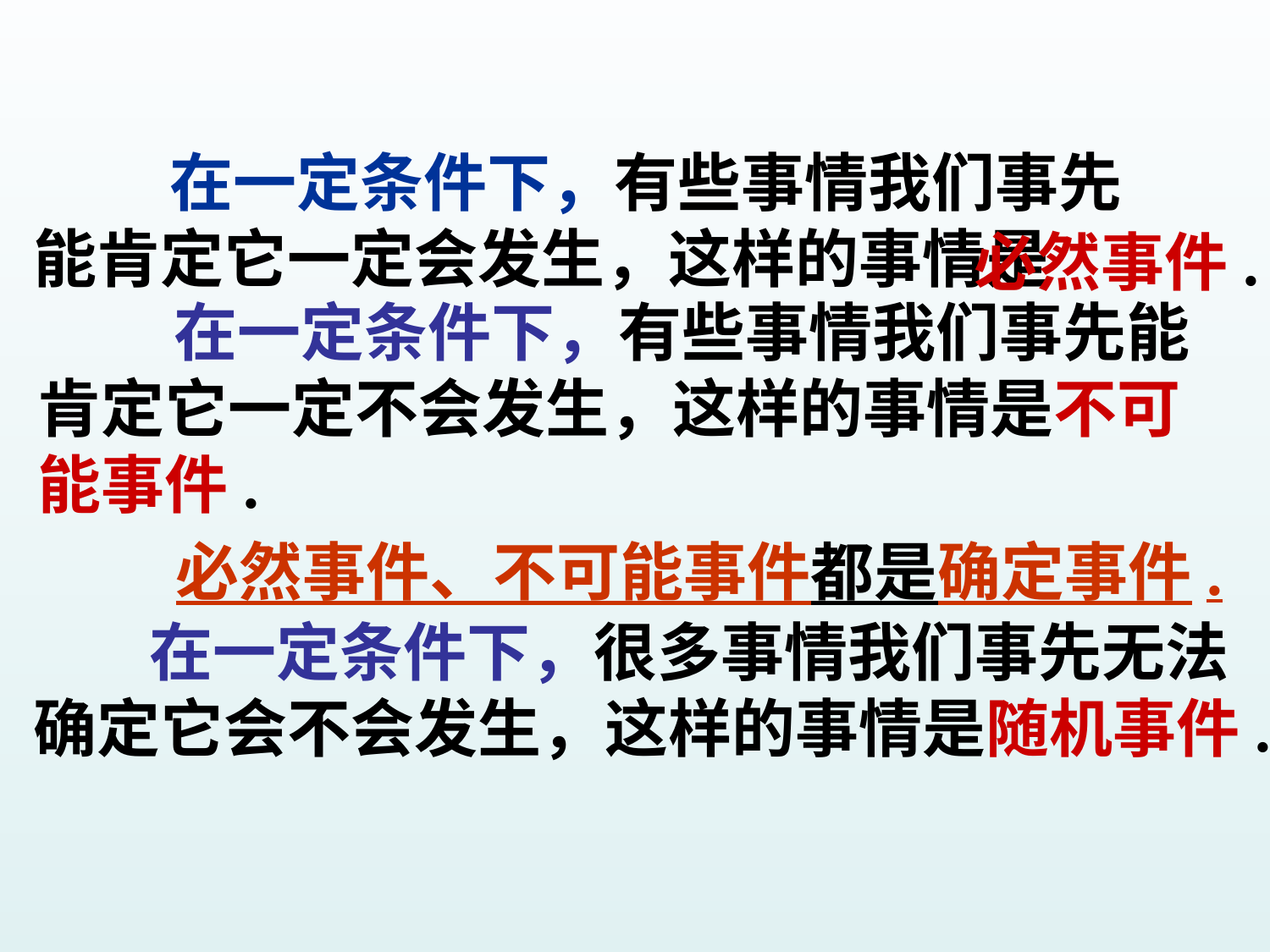

在一定条件下，有些事情我们事先能肯定它一定会发生，这样的事情是
必然事件.
  　  在一定条件下，有些事情我们事先能肯定它一定不会发生，这样的事情是不可能事件.
    必然事件、不可能事件都是确定事件.
       在一定条件下，很多事情我们事先无法确定它会不会发生，这样的事情是随机事件.